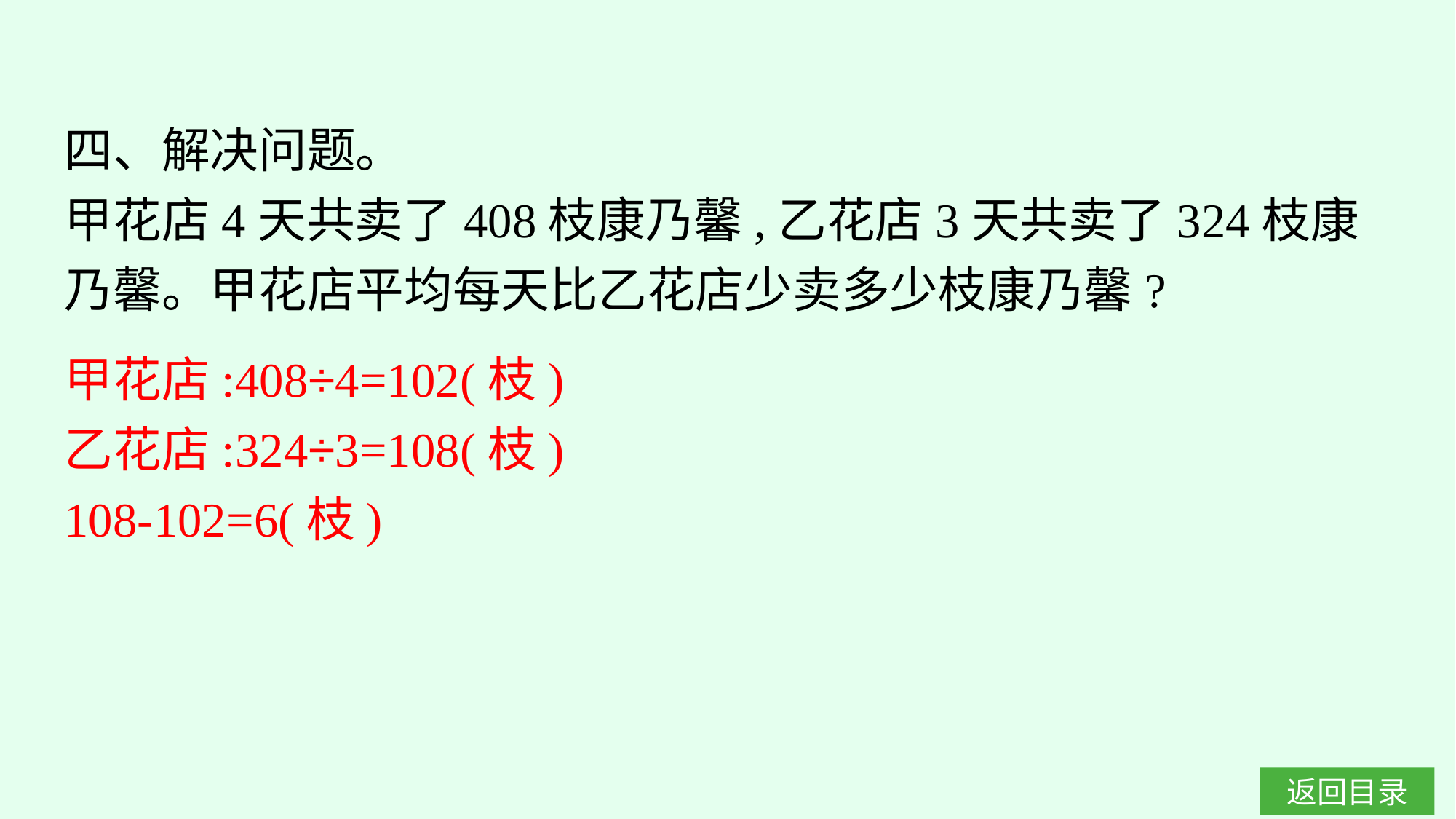

四、解决问题。
甲花店4天共卖了408枝康乃馨,乙花店3天共卖了324枝康乃馨。甲花店平均每天比乙花店少卖多少枝康乃馨?
甲花店:408÷4=102(枝)
乙花店:324÷3=108(枝)
108-102=6(枝)